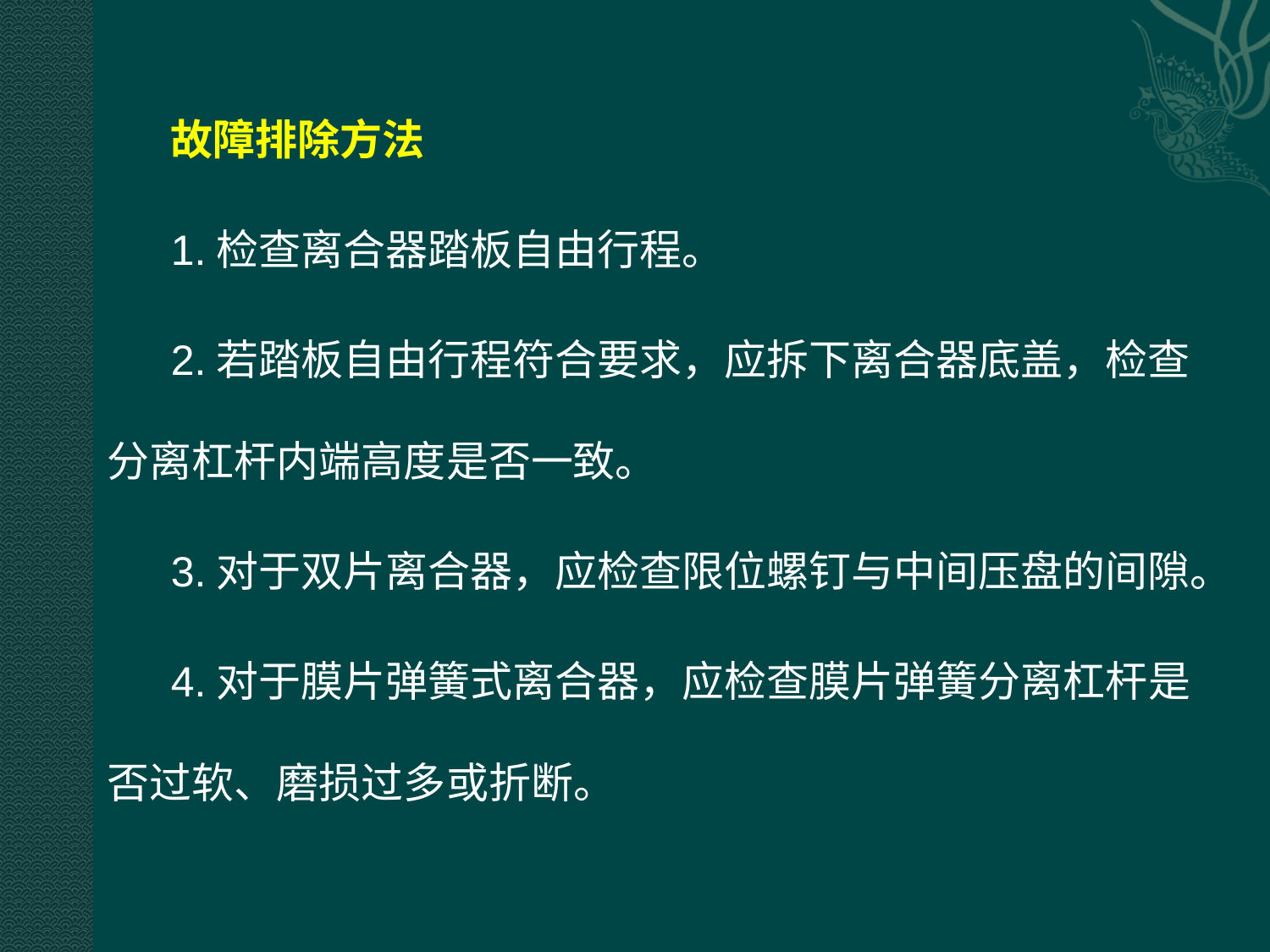

故障排除方法
1.检查离合器踏板自由行程。
2.若踏板自由行程符合要求，应拆下离合器底盖，检查分离杠杆内端高度是否一致。
3.对于双片离合器，应检查限位螺钉与中间压盘的间隙。
4.对于膜片弹簧式离合器，应检查膜片弹簧分离杠杆是否过软、磨损过多或折断。